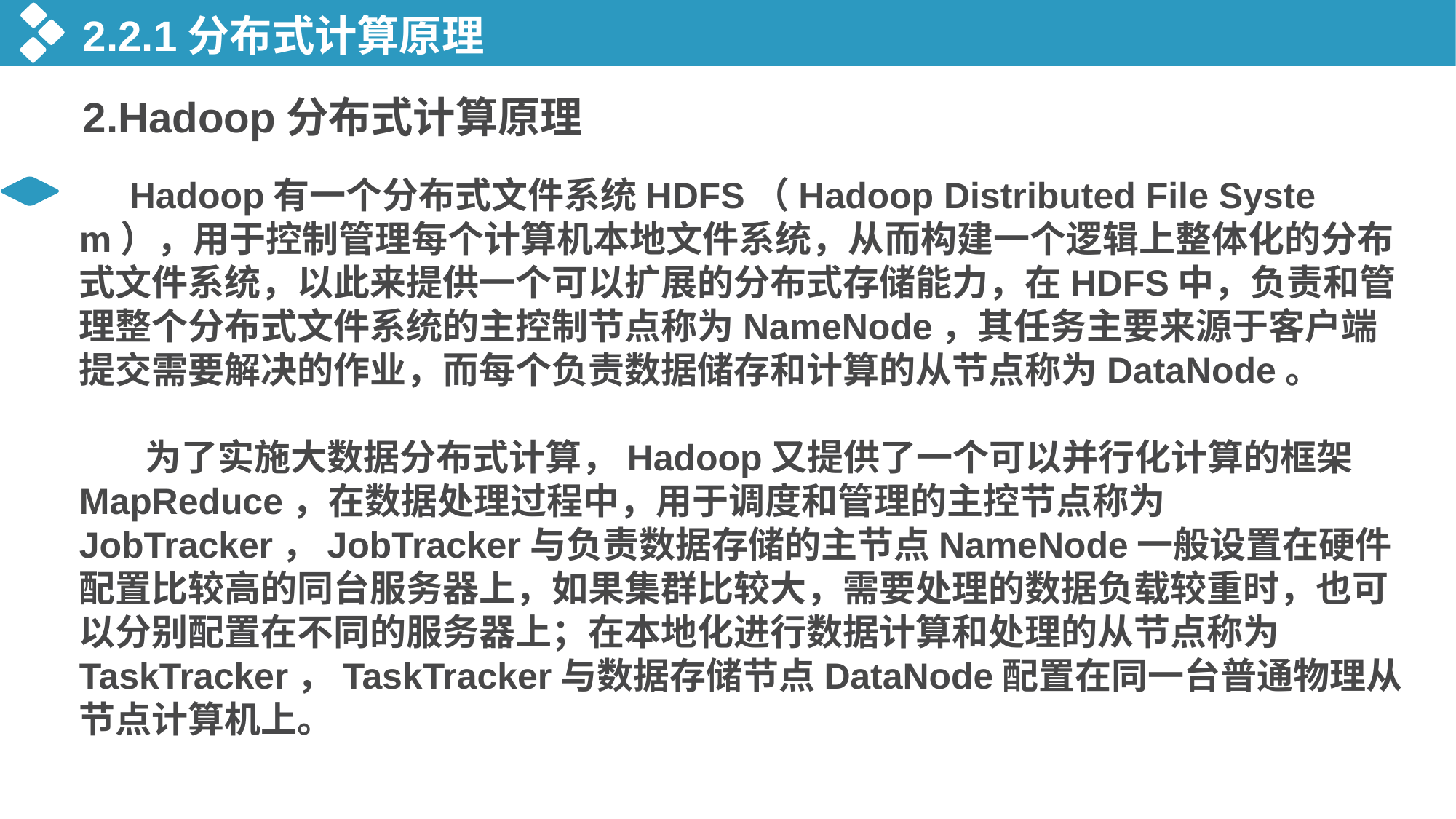

2.2.1分布式计算原理
2.Hadoop分布式计算原理
      Hadoop有一个分布式文件系统HDFS（Hadoop Distributed File System），用于控制管理每个计算机本地文件系统，从而构建一个逻辑上整体化的分布式文件系统，以此来提供一个可以扩展的分布式存储能力，在HDFS中，负责和管理整个分布式文件系统的主控制节点称为NameNode，其任务主要来源于客户端提交需要解决的作业，而每个负责数据储存和计算的从节点称为DataNode。

       为了实施大数据分布式计算，Hadoop又提供了一个可以并行化计算的框架MapReduce，在数据处理过程中，用于调度和管理的主控节点称为JobTracker，JobTracker与负责数据存储的主节点NameNode一般设置在硬件配置比较高的同台服务器上，如果集群比较大，需要处理的数据负载较重时，也可以分别配置在不同的服务器上；在本地化进行数据计算和处理的从节点称为TaskTracker，TaskTracker与数据存储节点DataNode配置在同一台普通物理从节点计算机上。